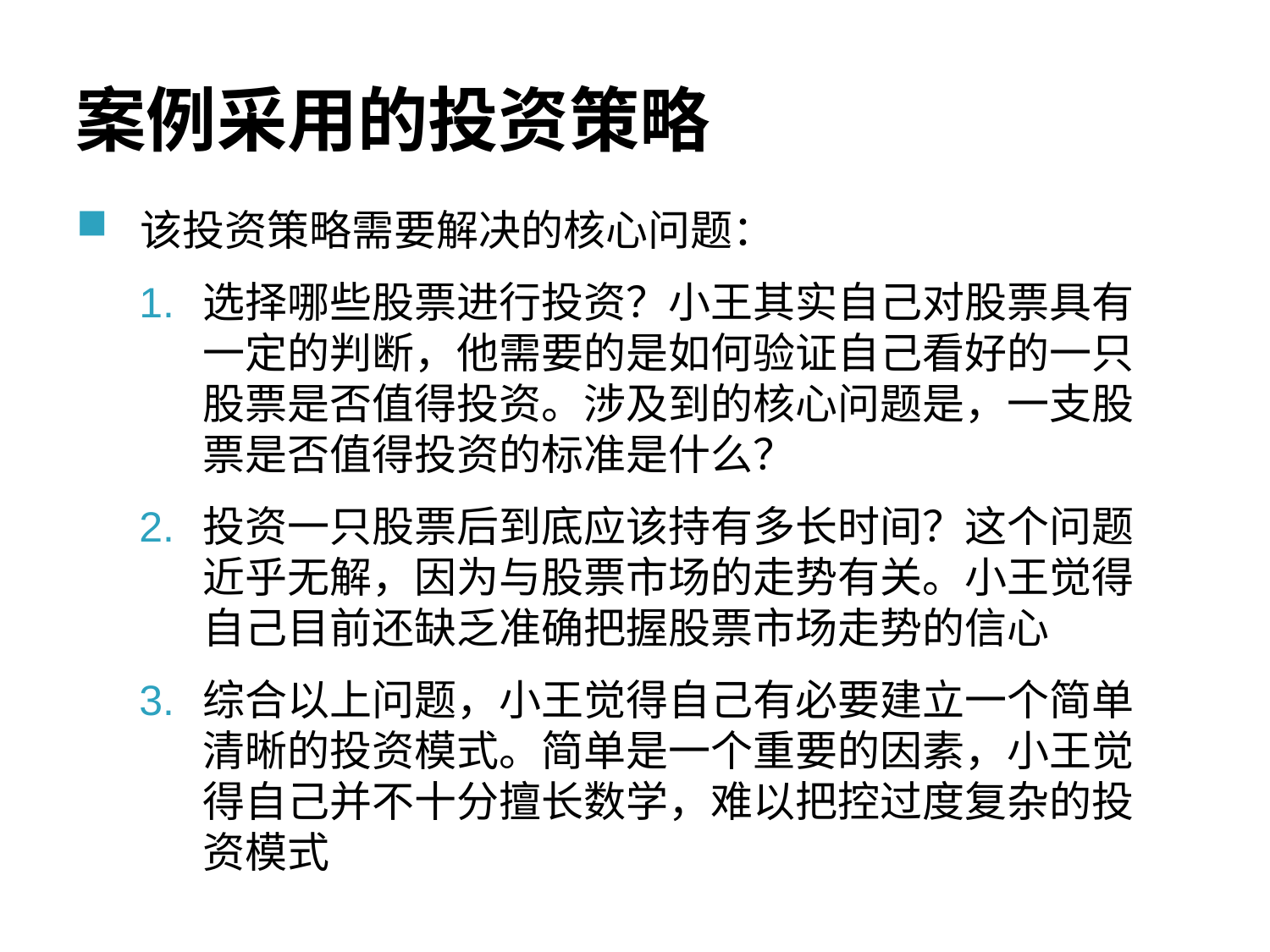

# 案例采用的投资策略
该投资策略需要解决的核心问题：
选择哪些股票进行投资？小王其实自己对股票具有一定的判断，他需要的是如何验证自己看好的一只股票是否值得投资。涉及到的核心问题是，一支股票是否值得投资的标准是什么？
投资一只股票后到底应该持有多长时间？这个问题近乎无解，因为与股票市场的走势有关。小王觉得自己目前还缺乏准确把握股票市场走势的信心
综合以上问题，小王觉得自己有必要建立一个简单清晰的投资模式。简单是一个重要的因素，小王觉得自己并不十分擅长数学，难以把控过度复杂的投资模式